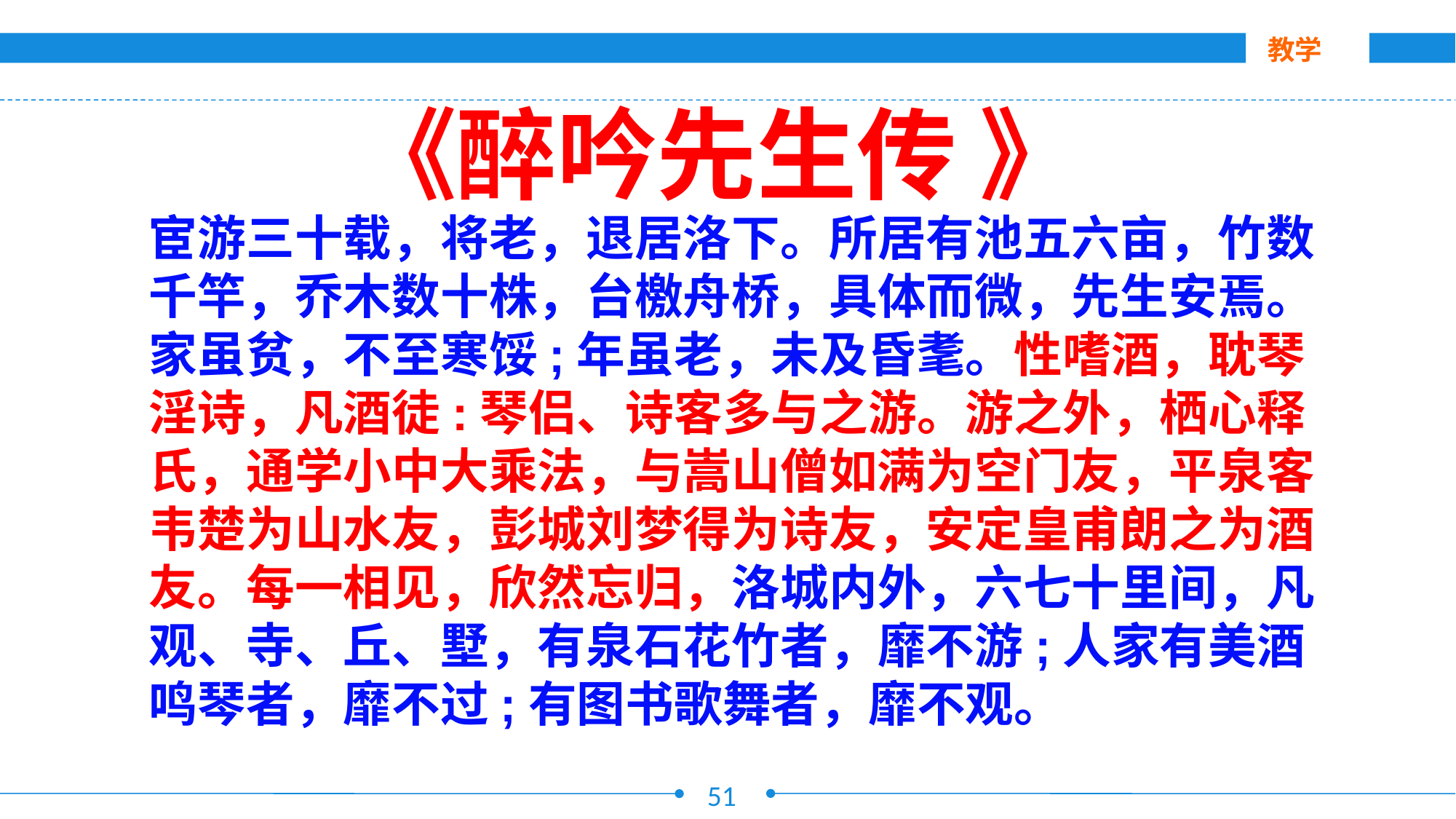

教学
《醉吟先生传 》
宦游三十载，将老，退居洛下。所居有池五六亩，竹数千竿，乔木数十株，台檄舟桥，具体而微，先生安焉。家虽贫，不至寒馁;年虽老，未及昏耄。性嗜酒，耽琴淫诗，凡酒徒:琴侣、诗客多与之游。游之外，栖心释氏，通学小中大乘法，与嵩山僧如满为空门友，平泉客韦楚为山水友，彭城刘梦得为诗友，安定皇甫朗之为酒友。每一相见，欣然忘归，洛城内外，六七十里间，凡观、寺、丘、墅，有泉石花竹者，靡不游;人家有美酒鸣琴者，靡不过;有图书歌舞者，靡不观。